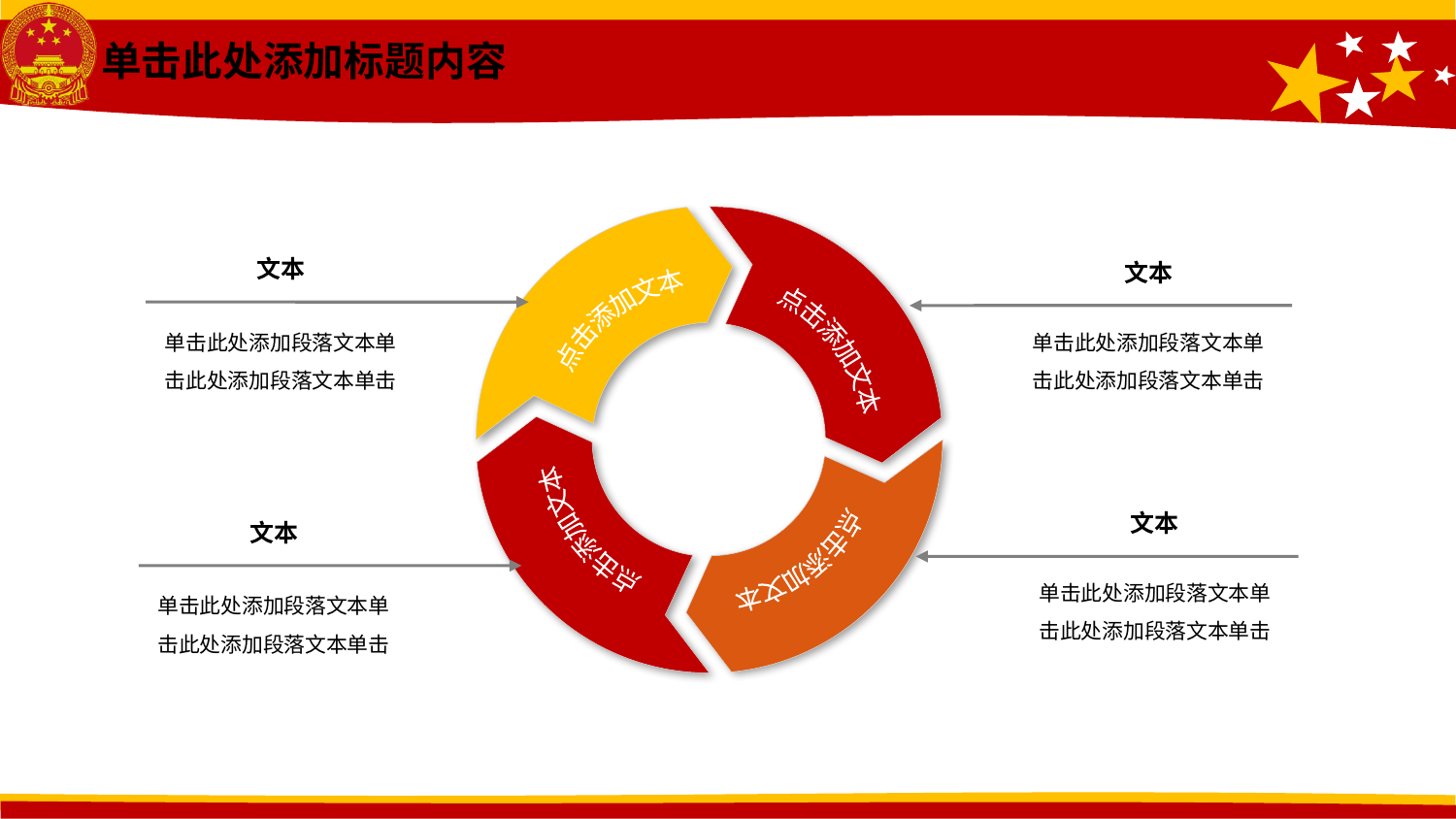

单击此处添加标题内容

点击添加文本

点击添加文本
文本

单击此处添加段落文本单击此处添加段落文本单击
文本

单击此处添加段落文本单击此处添加段落文本单击
点击添加文本

点击添加文本

文本

单击此处添加段落文本单击此处添加段落文本单击
文本

单击此处添加段落文本单击此处添加段落文本单击